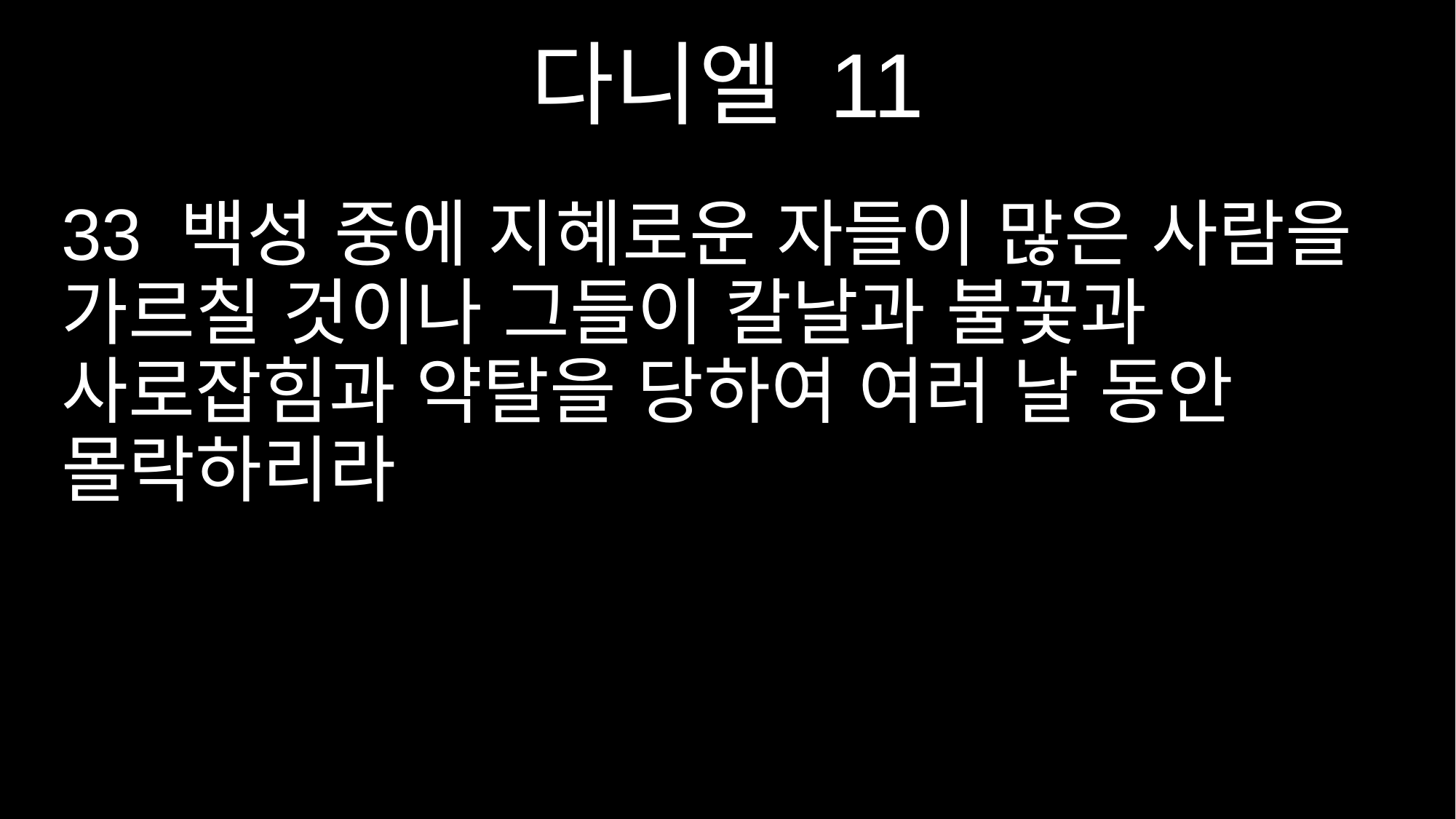

다니엘 11
33 백성 중에 지혜로운 자들이 많은 사람을 가르칠 것이나 그들이 칼날과 불꽃과 사로잡힘과 약탈을 당하여 여러 날 동안 몰락하리라